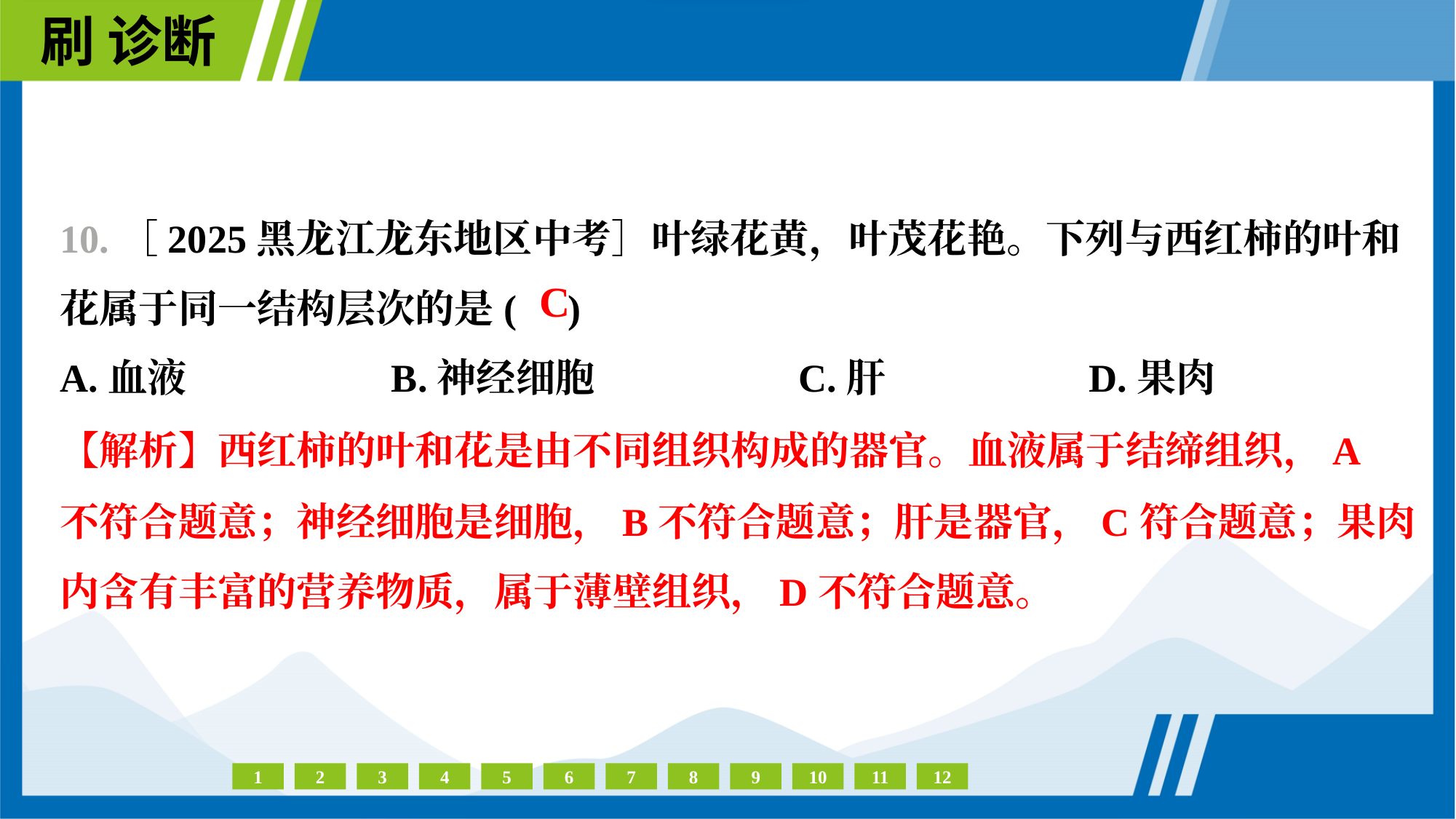

10.［2025黑龙江龙东地区中考］叶绿花黄，叶茂花艳。下列与西红柿的叶和
花属于同一结构层次的是(     )
C
A.血液	B.神经细胞	C.肝	D.果肉
【解析】西红柿的叶和花是由不同组织构成的器官。血液属于结缔组织，A
不符合题意；神经细胞是细胞，B不符合题意；肝是器官，C符合题意；果肉
内含有丰富的营养物质，属于薄壁组织，D不符合题意。